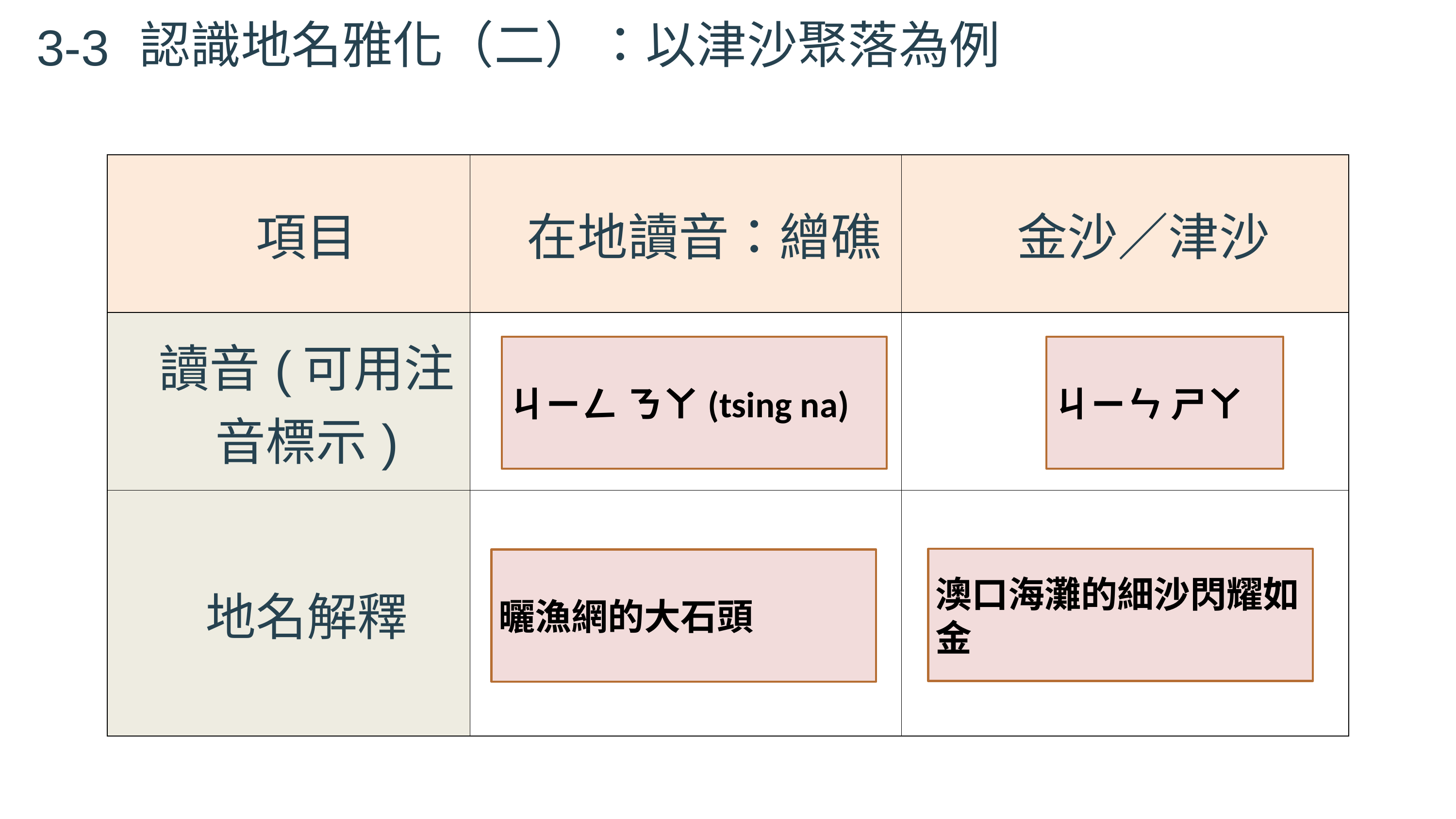

認識地名雅化（二）：以津沙聚落為例
3-3
| 項目 | 在地讀音：繒礁 | 金沙／津沙 |
| --- | --- | --- |
| 讀音(可用注音標示) |  |  |
| 地名解釋 |  |  |
ㄐㄧㄥ ㄋㄚ(tsing na)
ㄐㄧㄣ ㄕㄚ
澳口海灘的細沙閃耀如金
曬漁網的大石頭